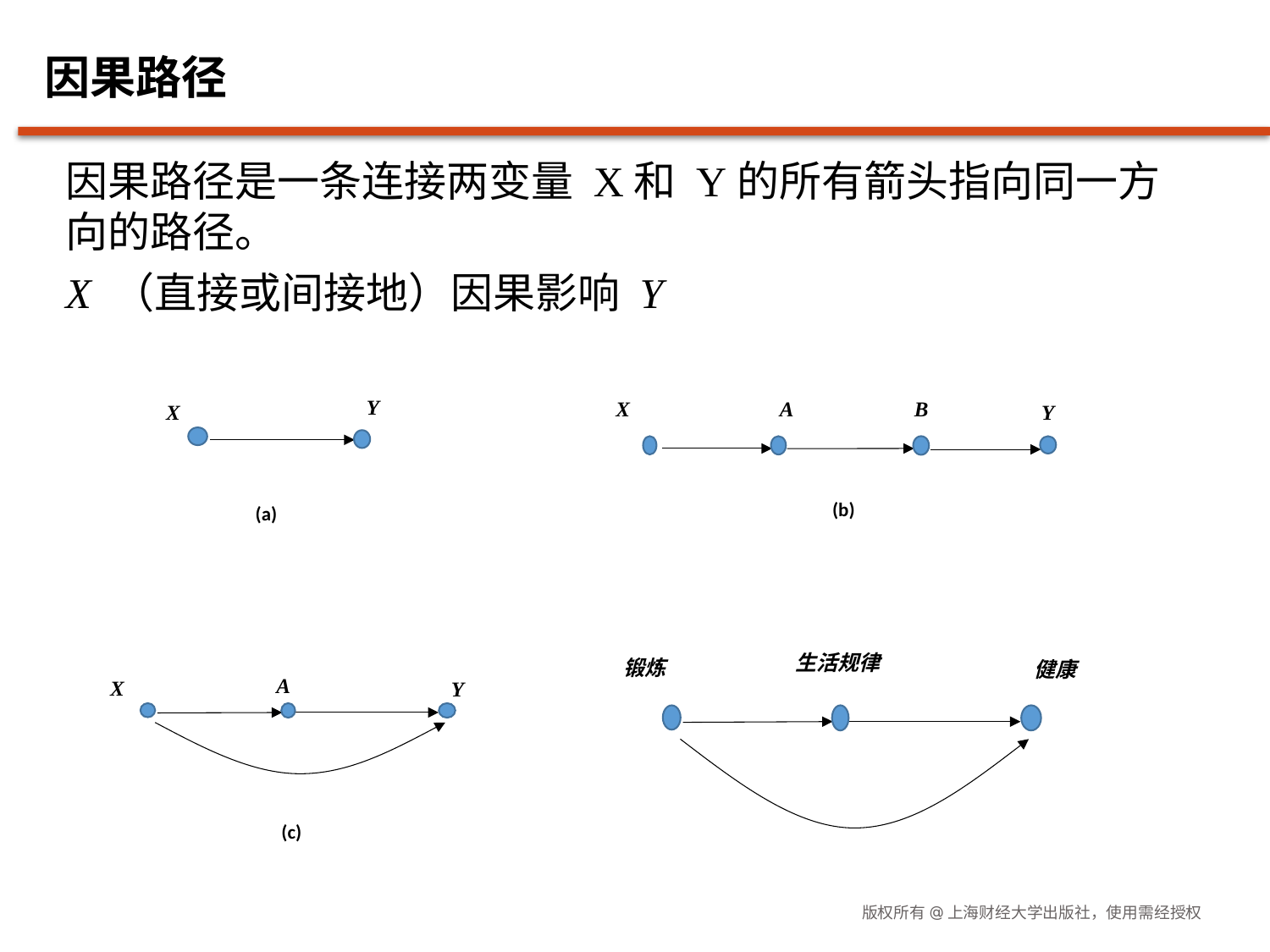

# 因果路径
因果路径是一条连接两变量 X和 Y的所有箭头指向同一方向的路径。
X （直接或间接地）因果影响 Y
Y
X

(a)
X
A
B
Y

(b)
生活规律
锻炼
健康

A
X
Y

(c)
版权所有@上海财经大学出版社，使用需经授权